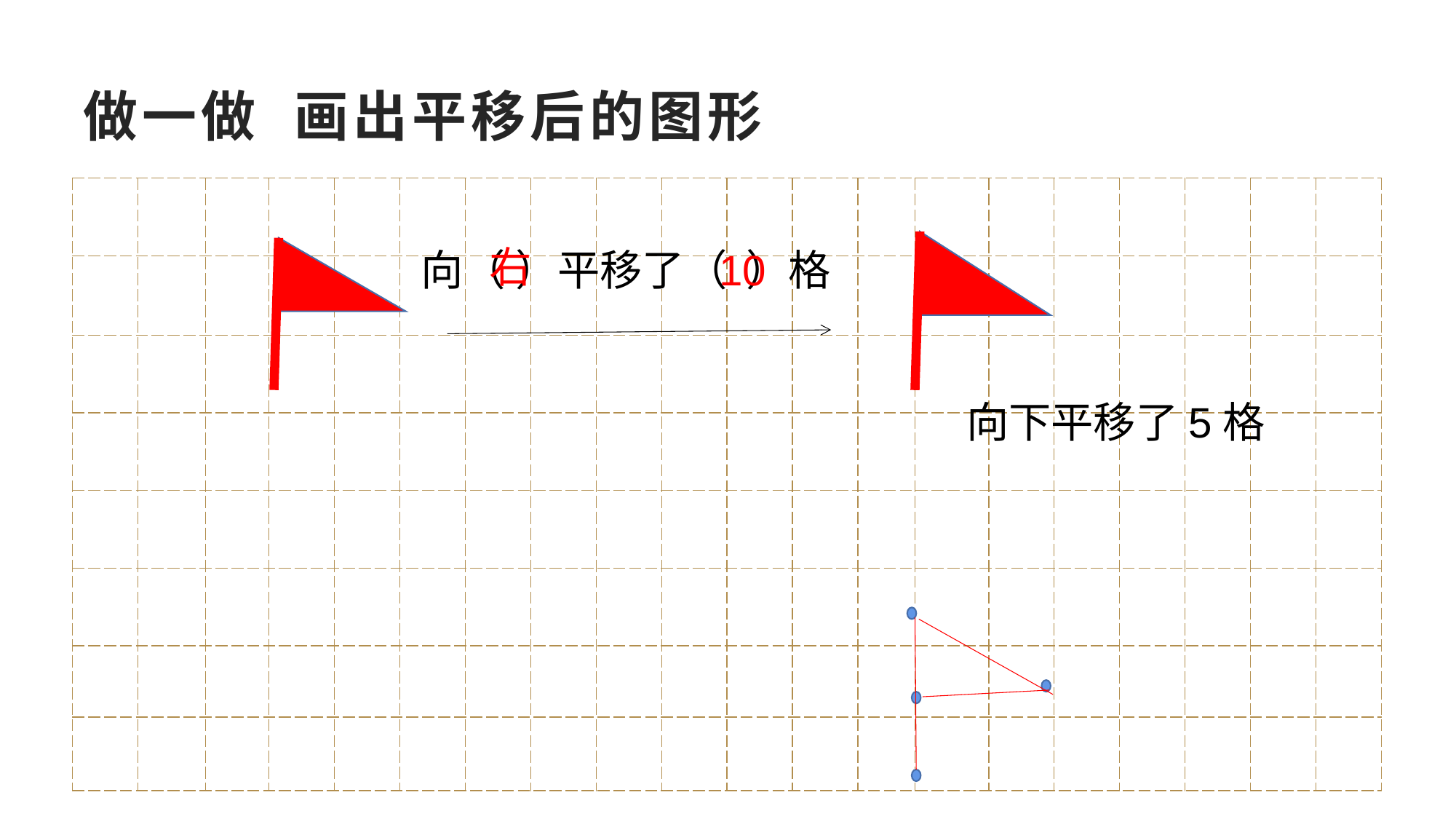

# 做一做  画出平移后的图形
|  |  |  |  |  |  |  |  |  |  |  |  |  |  |  |  |  |  |  |  |
| --- | --- | --- | --- | --- | --- | --- | --- | --- | --- | --- | --- | --- | --- | --- | --- | --- | --- | --- | --- |
|  |  |  |  |  |  |  |  |  |  |  |  |  |  |  |  |  |  |  |  |
|  |  |  |  |  |  |  |  |  |  |  |  |  |  |  |  |  |  |  |  |
|  |  |  |  |  |  |  |  |  |  |  |  |  |  |  |  |  |  |  |  |
|  |  |  |  |  |  |  |  |  |  |  |  |  |  |  |  |  |  |  |  |
|  |  |  |  |  |  |  |  |  |  |  |  |  |  |  |  |  |  |  |  |
|  |  |  |  |  |  |  |  |  |  |  |  |  |  |  |  |  |  |  |  |
|  |  |  |  |  |  |  |  |  |  |  |  |  |  |  |  |  |  |  |  |

右

向（ ）平移了（  ）格
10
向下平移了5格